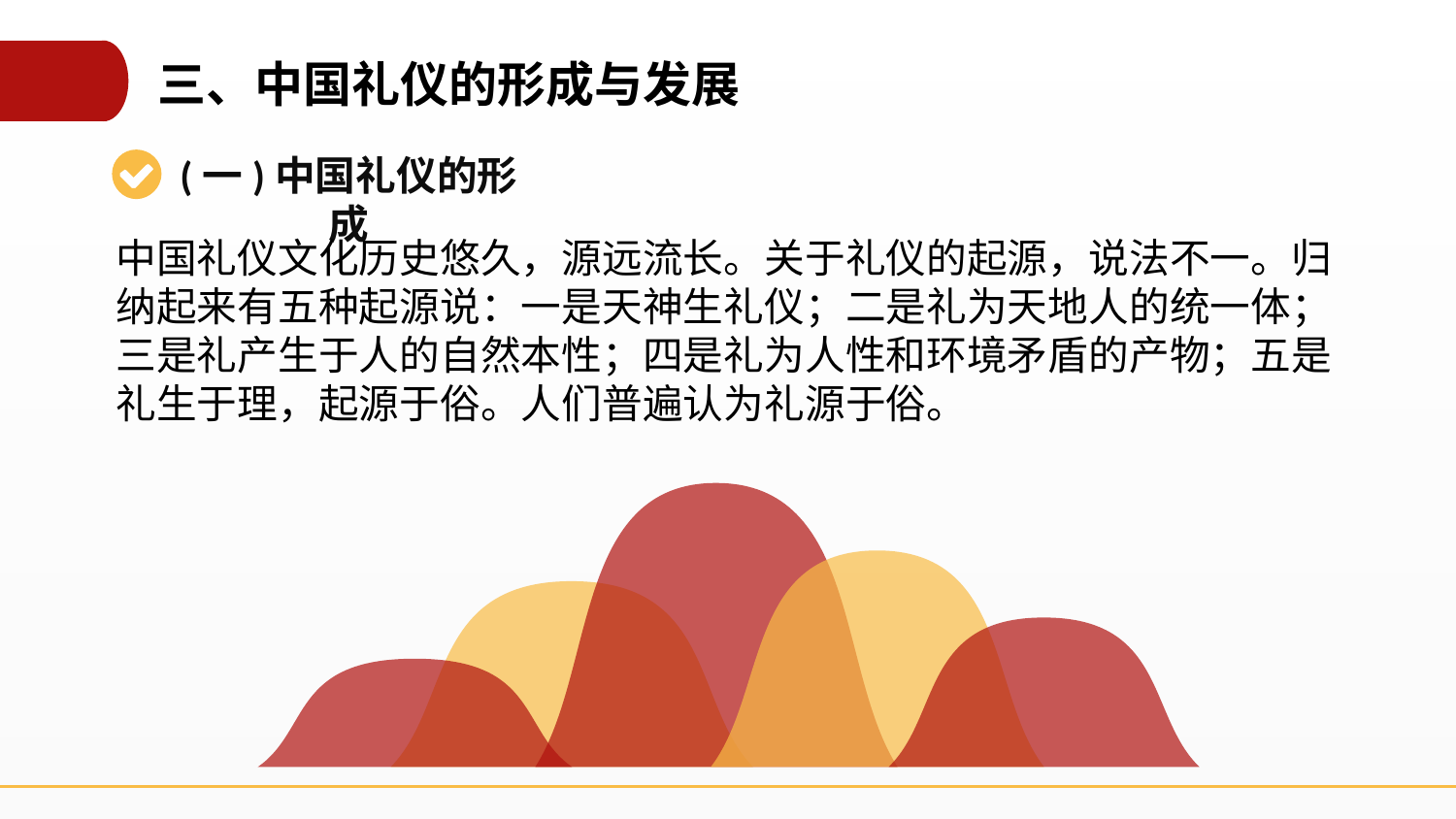

三、中国礼仪的形成与发展

(一)中国礼仪的形成
中国礼仪文化历史悠久，源远流长。关于礼仪的起源，说法不一。归纳起来有五种起源说：一是天神生礼仪；二是礼为天地人的统一体；三是礼产生于人的自然本性；四是礼为人性和环境矛盾的产物；五是礼生于理，起源于俗。人们普遍认为礼源于俗。